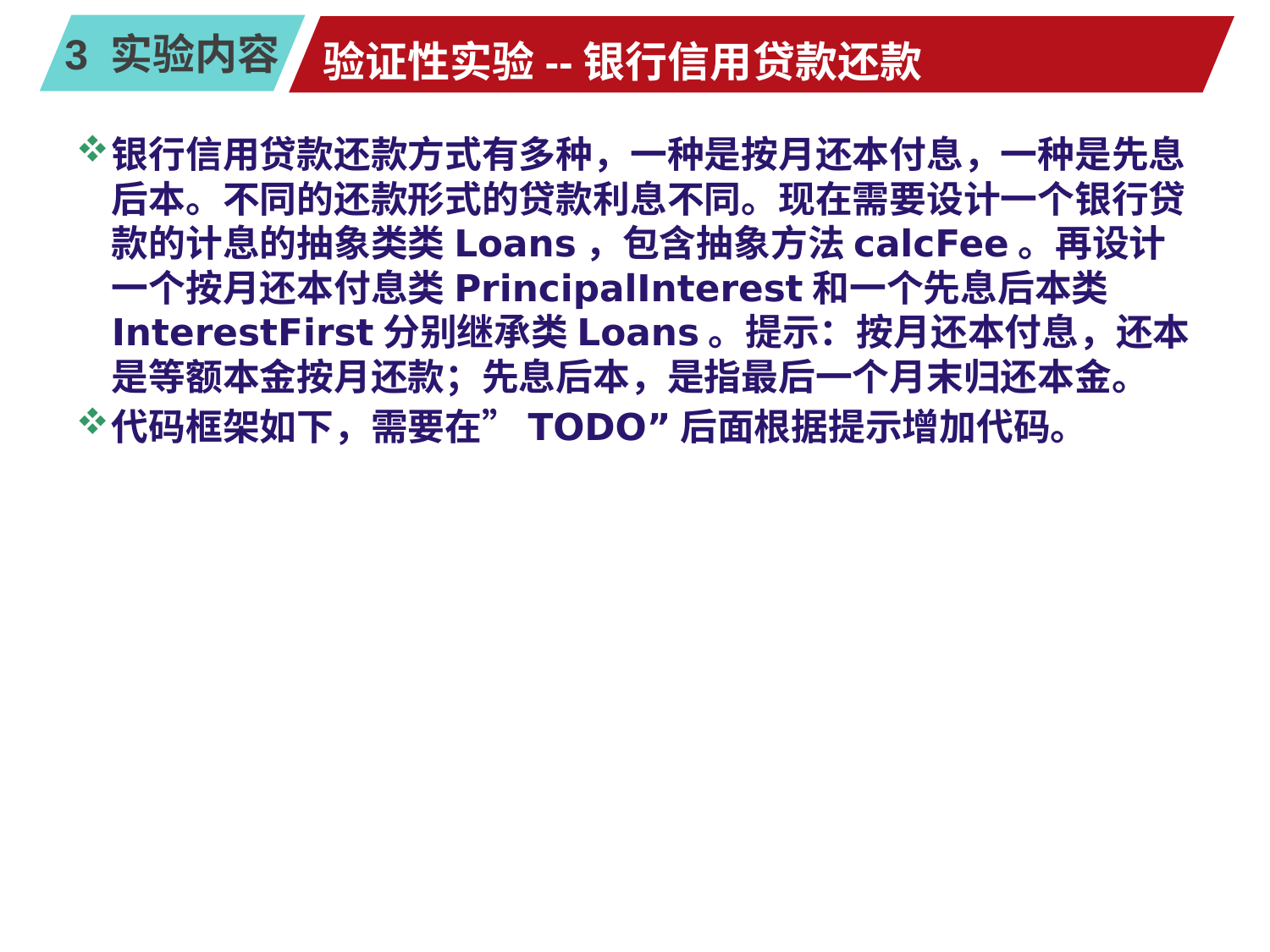

# 验证性实验--银行信用贷款还款
银行信用贷款还款方式有多种，一种是按月还本付息，一种是先息后本。不同的还款形式的贷款利息不同。现在需要设计一个银行贷款的计息的抽象类类Loans，包含抽象方法calcFee。再设计一个按月还本付息类PrincipalInterest和一个先息后本类InterestFirst分别继承类Loans。提示：按月还本付息，还本是等额本金按月还款；先息后本，是指最后一个月末归还本金。
代码框架如下，需要在”TODO”后面根据提示增加代码。